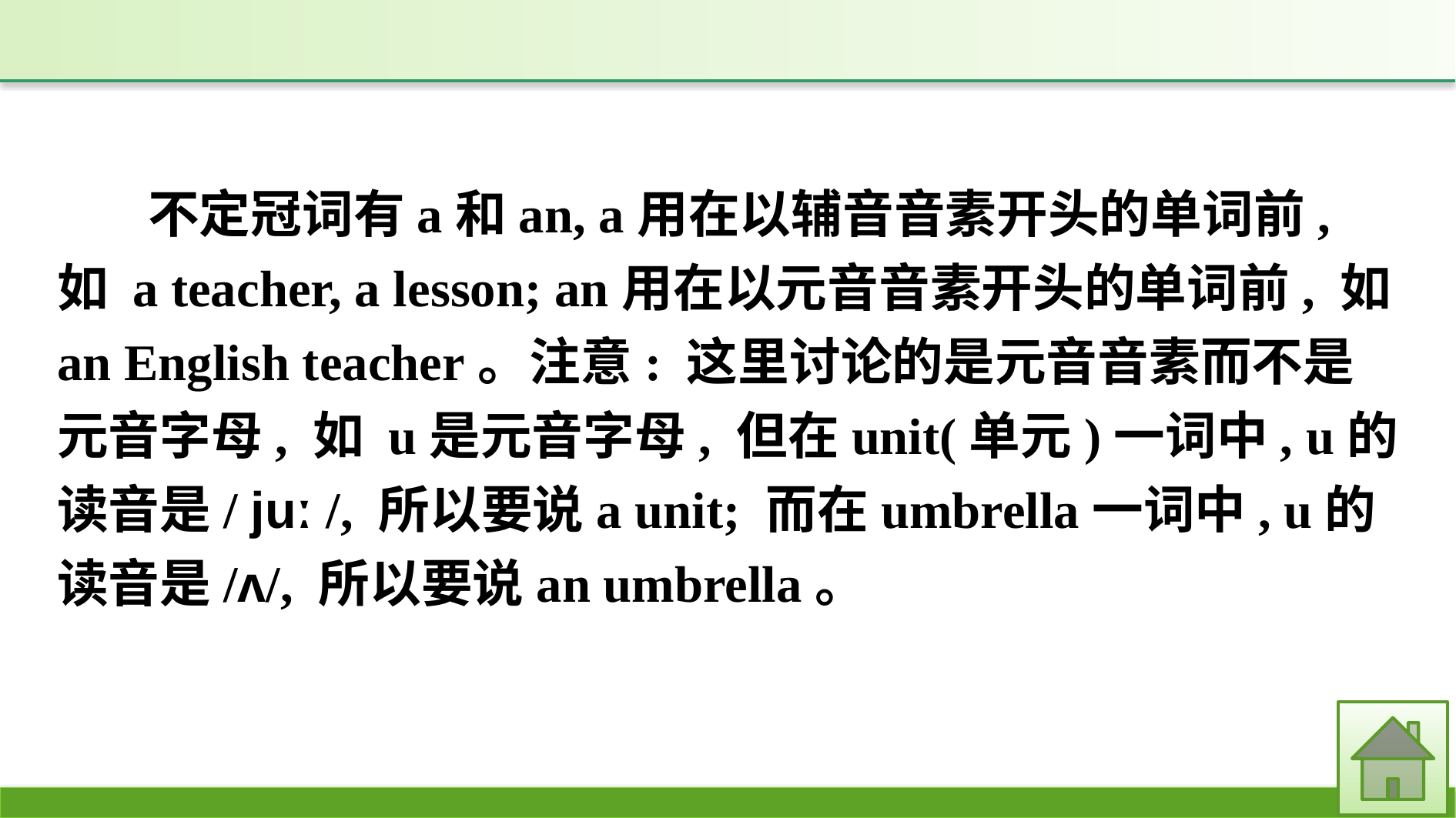

不定冠词有a和an, a用在以辅音音素开头的单词前, 如 a teacher, a lesson; an用在以元音音素开头的单词前, 如 an English teacher。注意: 这里讨论的是元音音素而不是元音字母, 如 u是元音字母, 但在unit(单元)一词中, u的读音是/ juː /, 所以要说a unit; 而在umbrella一词中, u的读音是/ʌ/, 所以要说an umbrella。